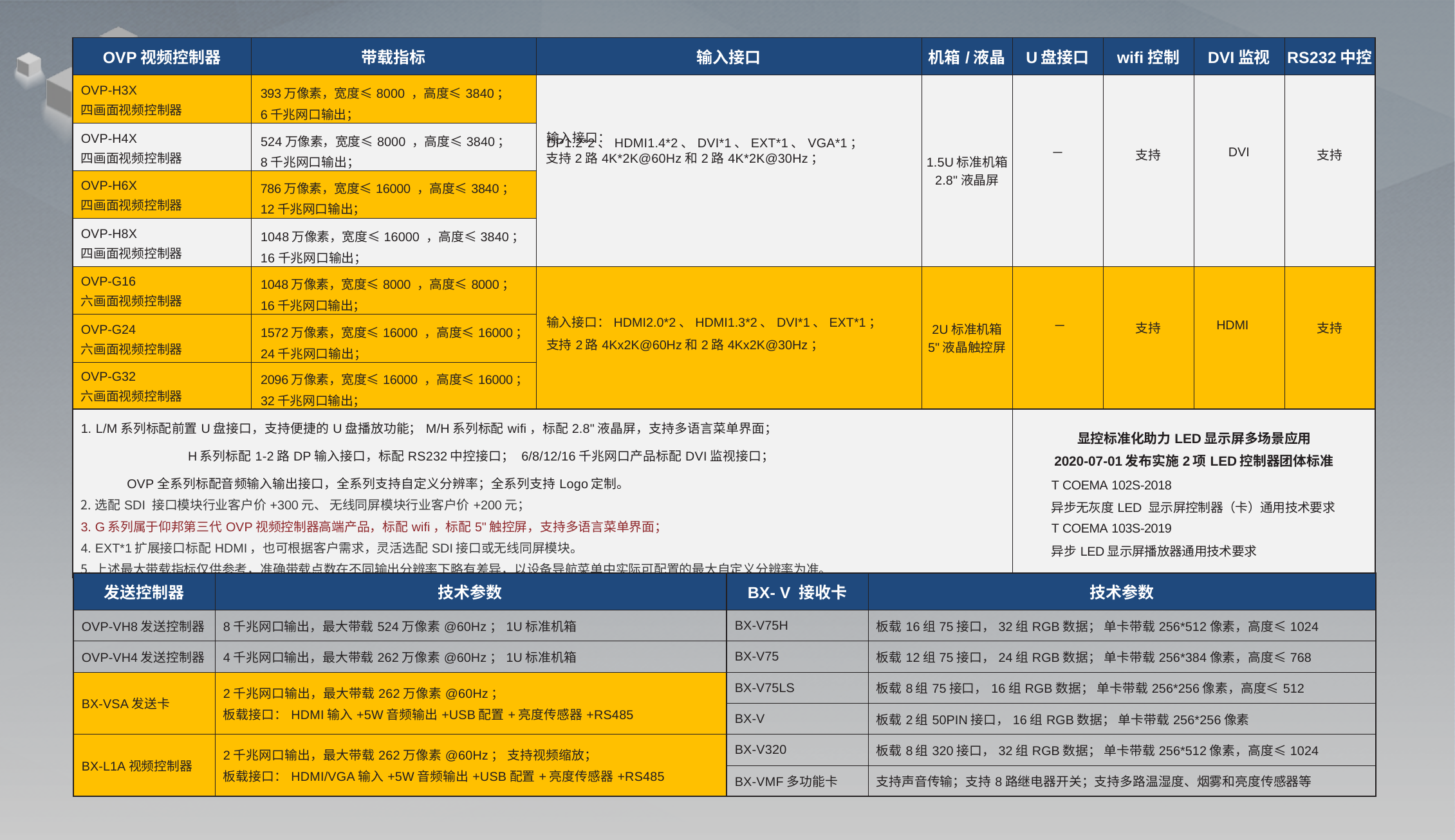

| OVP视频控制器 | 带载指标 | 输入接口 | 机箱/液晶 | U盘接口 | wifi控制 | DVI监视 | RS232中控 |
| --- | --- | --- | --- | --- | --- | --- | --- |
| OVP-H3X 四画面视频控制器 | 393万像素，宽度≤8000 ，高度≤3840； 6千兆网口输出； | 输入接口：DP1.2\*2、HDMI1.4\*2、DVI\*1、EXT\*1、VGA\*1； 支持2路4K\*2K@60Hz和2路4K\*2K@30Hz； | 1.5U标准机箱 2.8"液晶屏 | ─ | 支持 | DVI | 支持 |
| OVP-H4X 四画面视频控制器 | 524万像素，宽度≤8000 ，高度≤3840； 8千兆网口输出； |  |  |  |  |  |  |
| OVP-H6X 四画面视频控制器 | 786万像素，宽度≤16000 ，高度≤3840； 12千兆网口输出； |  |  |  |  |  |  |
| OVP-H8X 四画面视频控制器 | 1048万像素，宽度≤16000 ，高度≤3840； 16千兆网口输出； |  |  |  |  |  |  |
| OVP-G16 六画面视频控制器 | 1048万像素，宽度≤8000 ，高度≤8000； 16千兆网口输出； | 输入接口：HDMI2.0\*2、HDMI1.3\*2、DVI\*1、EXT\*1； 支持2路4Kx2K@60Hz和2路4Kx2K@30Hz； | 2U标准机箱 5"液晶触控屏 | ─ | 支持 | HDMI | 支持 |
| OVP-G24 六画面视频控制器 | 1572万像素，宽度≤16000 ，高度≤16000； 24千兆网口输出； |  |  |  |  |  |  |
| OVP-G32 六画面视频控制器 | 2096万像素，宽度≤16000 ，高度≤16000； 32千兆网口输出； |  |  |  |  |  |  |
| L/M系列标配前置U盘接口，支持便捷的U盘播放功能；M/H系列标配wifi，标配2.8"液晶屏，支持多语言菜单界面； H系列标配1-2路DP输入接口，标配RS232中控接口； 6/8/12/16千兆网口产品标配DVI监视接口； OVP全系列标配音频输入输出接口，全系列支持自定义分辨率；全系列支持Logo定制。 选配SDI 接口模块行业客户价+300元、 无线同屏模块行业客户价+200元； G系列属于仰邦第三代OVP视频控制器高端产品，标配wifi，标配5"触控屏，支持多语言菜单界面； EXT\*1扩展接口标配HDMI，也可根据客户需求，灵活选配SDI接口或无线同屏模块。 上述最大带载指标仅供参考，准确带载点数在不同输出分辨率下略有差异，以设备导航菜单中实际可配置的最大自定义分辨率为准。 |  |  |  | 显控标准化助力LED显示屏多场景应用 2020-07-01发布实施2项LED控制器团体标准 T COEMA 102S-2018 异步无灰度LED 显示屏控制器（卡）通用技术要求 T COEMA 103S-2019 异步LED显示屏播放器通用技术要求 |  |  |  |

| 发送控制器 | 技术参数 | BX- V 接收卡 | 技术参数 |
| --- | --- | --- | --- |
| OVP-VH8发送控制器 | 8千兆网口输出，最大带载524万像素@60Hz；1U标准机箱 | BX-V75H | 板载16组75接口，32组RGB数据； 单卡带载256\*512像素，高度≤1024 |
| OVP-VH4发送控制器 | 4千兆网口输出，最大带载262万像素@60Hz；1U标准机箱 | BX-V75 | 板载12组75接口，24组RGB数据； 单卡带载256\*384像素，高度≤768 |
| BX-VSA发送卡 | 2千兆网口输出，最大带载262万像素@60Hz； 板载接口：HDMI输入+5W音频输出+USB配置+亮度传感器+RS485 | BX-V75LS | 板载8组75接口，16组RGB数据； 单卡带载256\*256像素，高度≤512 |
|  |  | BX-V | 板载2组50PIN接口，16组RGB数据； 单卡带载256\*256像素 |
| BX-L1A视频控制器 | 2千兆网口输出，最大带载262万像素@60Hz； 支持视频缩放； 板载接口：HDMI/VGA输入+5W音频输出+USB配置+亮度传感器+RS485 | BX-V320 | 板载8组320接口，32组RGB数据； 单卡带载256\*512像素，高度≤1024 |
|  |  | BX-VMF多功能卡 | 支持声音传输；支持8路继电器开关；支持多路温湿度、烟雾和亮度传感器等 |